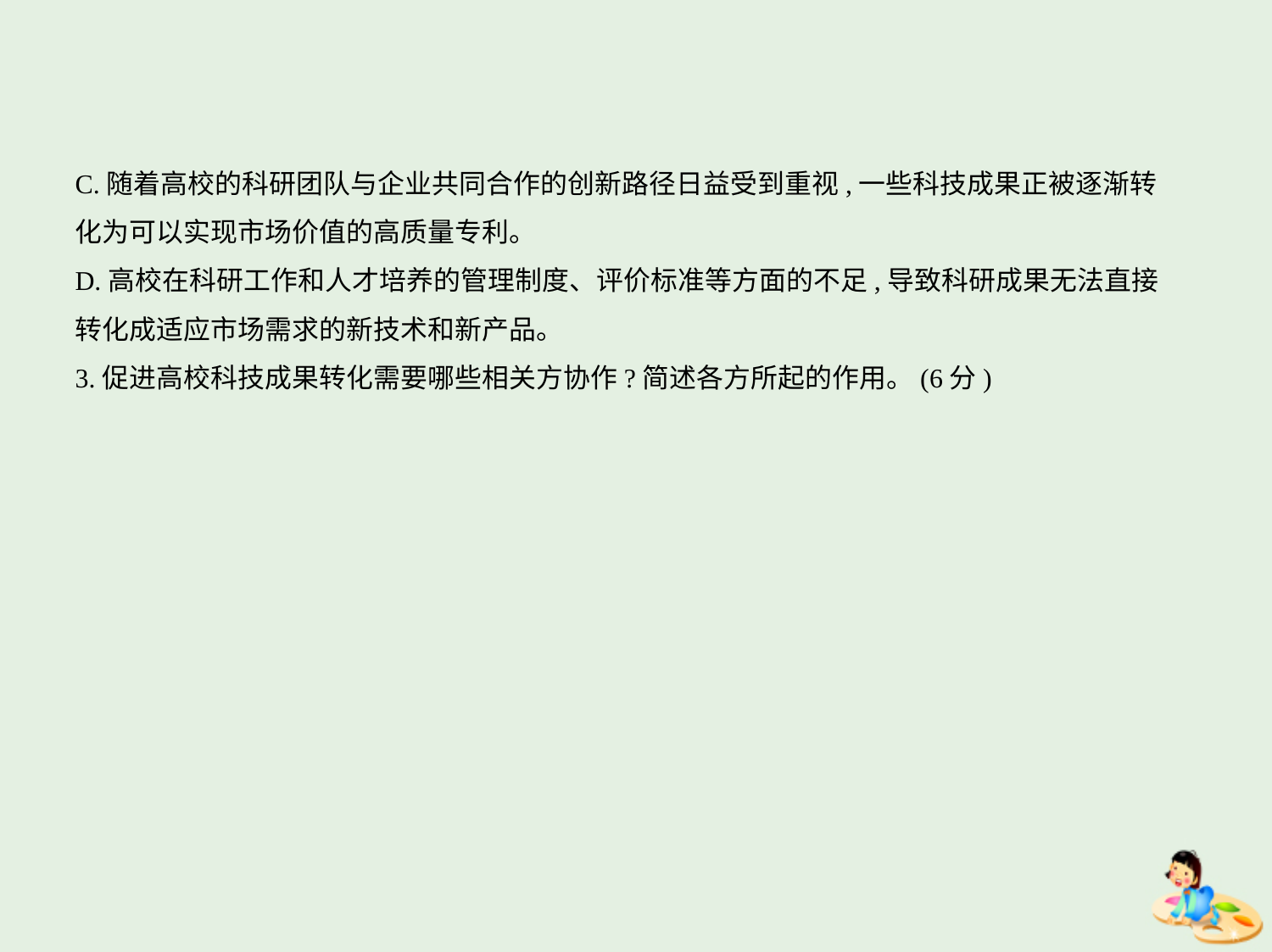

C.随着高校的科研团队与企业共同合作的创新路径日益受到重视,一些科技成果正被逐渐转
化为可以实现市场价值的高质量专利。
D.高校在科研工作和人才培养的管理制度、评价标准等方面的不足,导致科研成果无法直接
转化成适应市场需求的新技术和新产品。
3.促进高校科技成果转化需要哪些相关方协作?简述各方所起的作用。(6分)